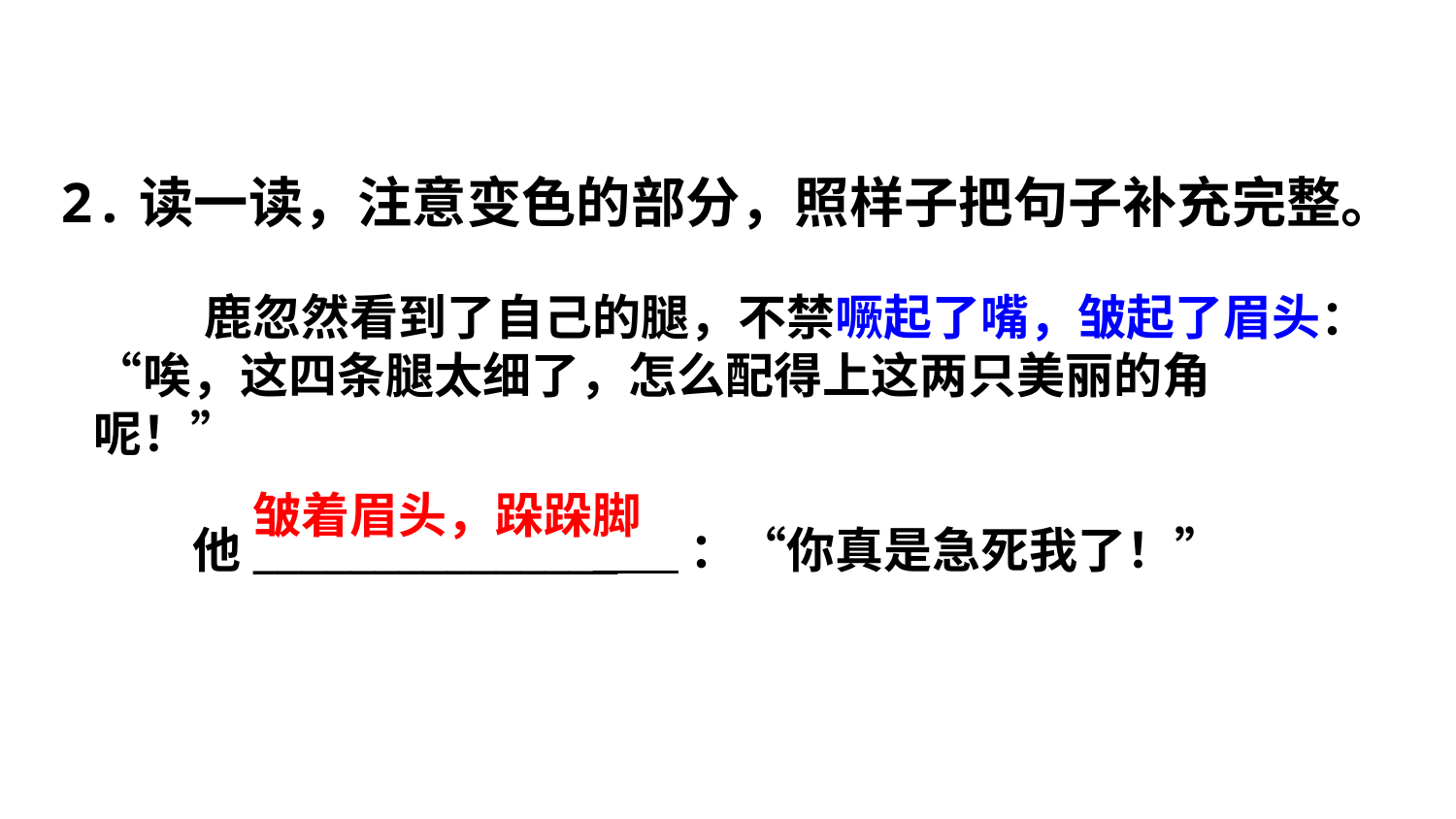

2.读一读，注意变色的部分，照样子把句子补充完整。
         鹿忽然看到了自己的腿，不禁噘起了嘴，皱起了眉头：“唉，这四条腿太细了，怎么配得上这两只美丽的角呢！”

        他_______________     ：“你真是急死我了！”
皱着眉头，跺跺脚